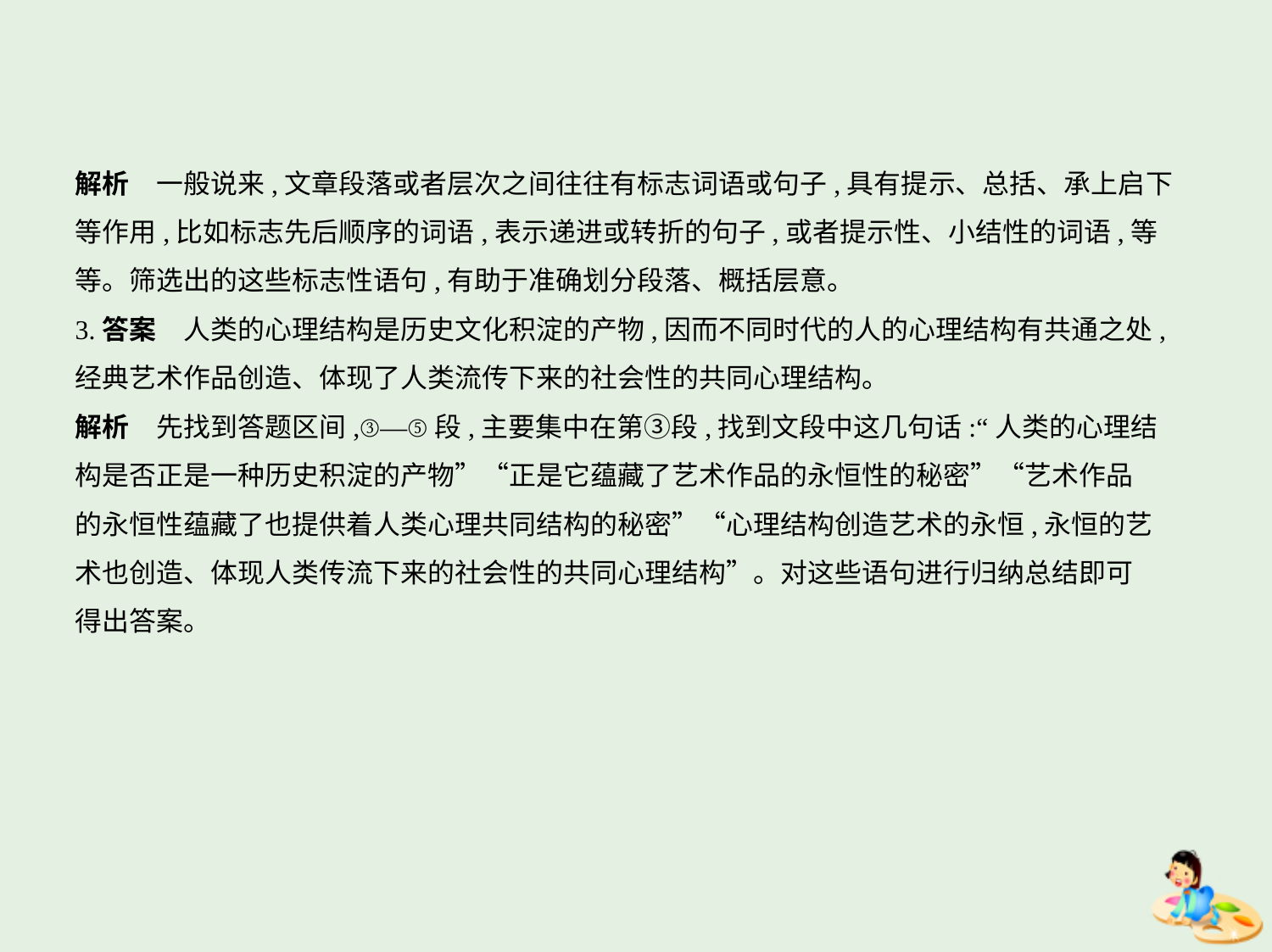

解析　一般说来,文章段落或者层次之间往往有标志词语或句子,具有提示、总括、承上启下
等作用,比如标志先后顺序的词语,表示递进或转折的句子,或者提示性、小结性的词语,等
等。筛选出的这些标志性语句,有助于准确划分段落、概括层意。
3.答案　人类的心理结构是历史文化积淀的产物,因而不同时代的人的心理结构有共通之处,
经典艺术作品创造、体现了人类流传下来的社会性的共同心理结构。
解析　先找到答题区间,③—⑤段,主要集中在第③段,找到文段中这几句话:“人类的心理结
构是否正是一种历史积淀的产物”“正是它蕴藏了艺术作品的永恒性的秘密”“艺术作品
的永恒性蕴藏了也提供着人类心理共同结构的秘密”“心理结构创造艺术的永恒,永恒的艺
术也创造、体现人类传流下来的社会性的共同心理结构”。对这些语句进行归纳总结即可
得出答案。